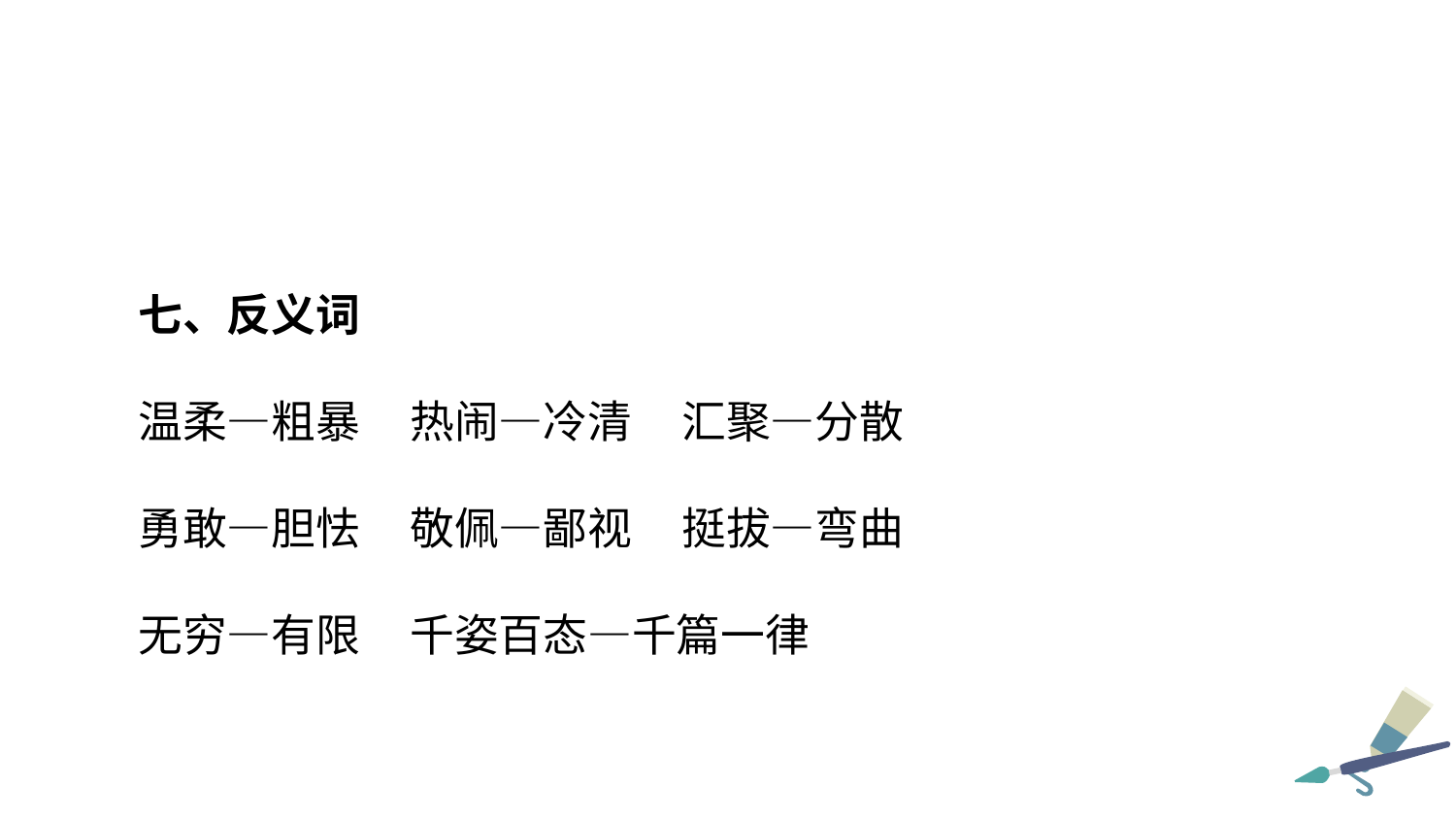

七、反义词
温柔—粗暴     热闹—冷清     汇聚—分散
勇敢—胆怯     敬佩—鄙视     挺拔—弯曲
无穷—有限     千姿百态—千篇一律